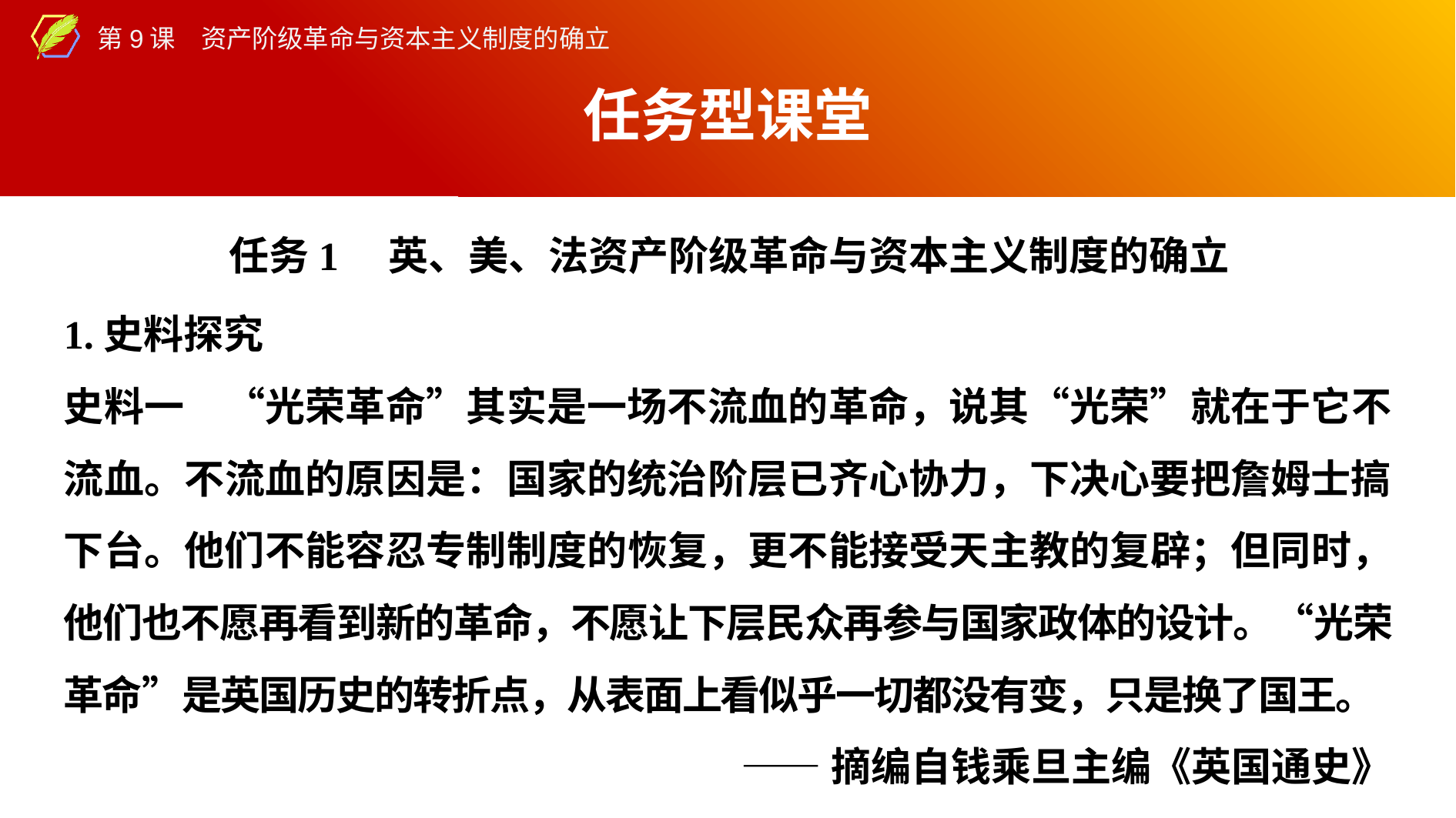

任务型课堂
任务1　英、美、法资产阶级革命与资本主义制度的确立
1.史料探究
史料一　“光荣革命”其实是一场不流血的革命，说其“光荣”就在于它不流血。不流血的原因是：国家的统治阶层已齐心协力，下决心要把詹姆士搞下台。他们不能容忍专制制度的恢复，更不能接受天主教的复辟；但同时，他们也不愿再看到新的革命，不愿让下层民众再参与国家政体的设计。“光荣革命”是英国历史的转折点，从表面上看似乎一切都没有变，只是换了国王。
——摘编自钱乘旦主编《英国通史》